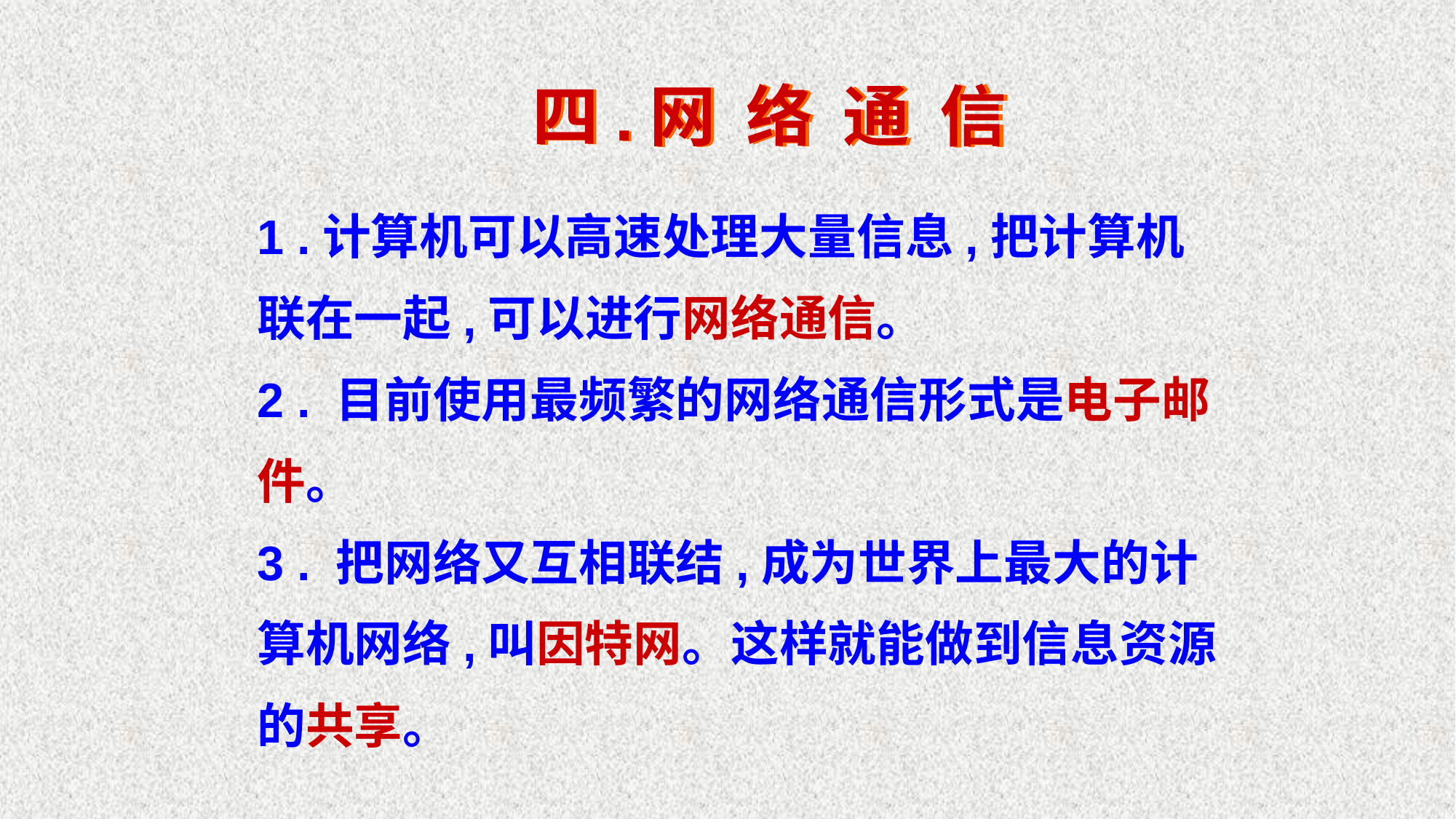

四.网  络  通  信
1 .计算机可以高速处理大量信息,把计算机联在一起,可以进行网络通信。
2 . 目前使用最频繁的网络通信形式是电子邮件。
3 . 把网络又互相联结,成为世界上最大的计算机网络,叫因特网。这样就能做到信息资源的共享。